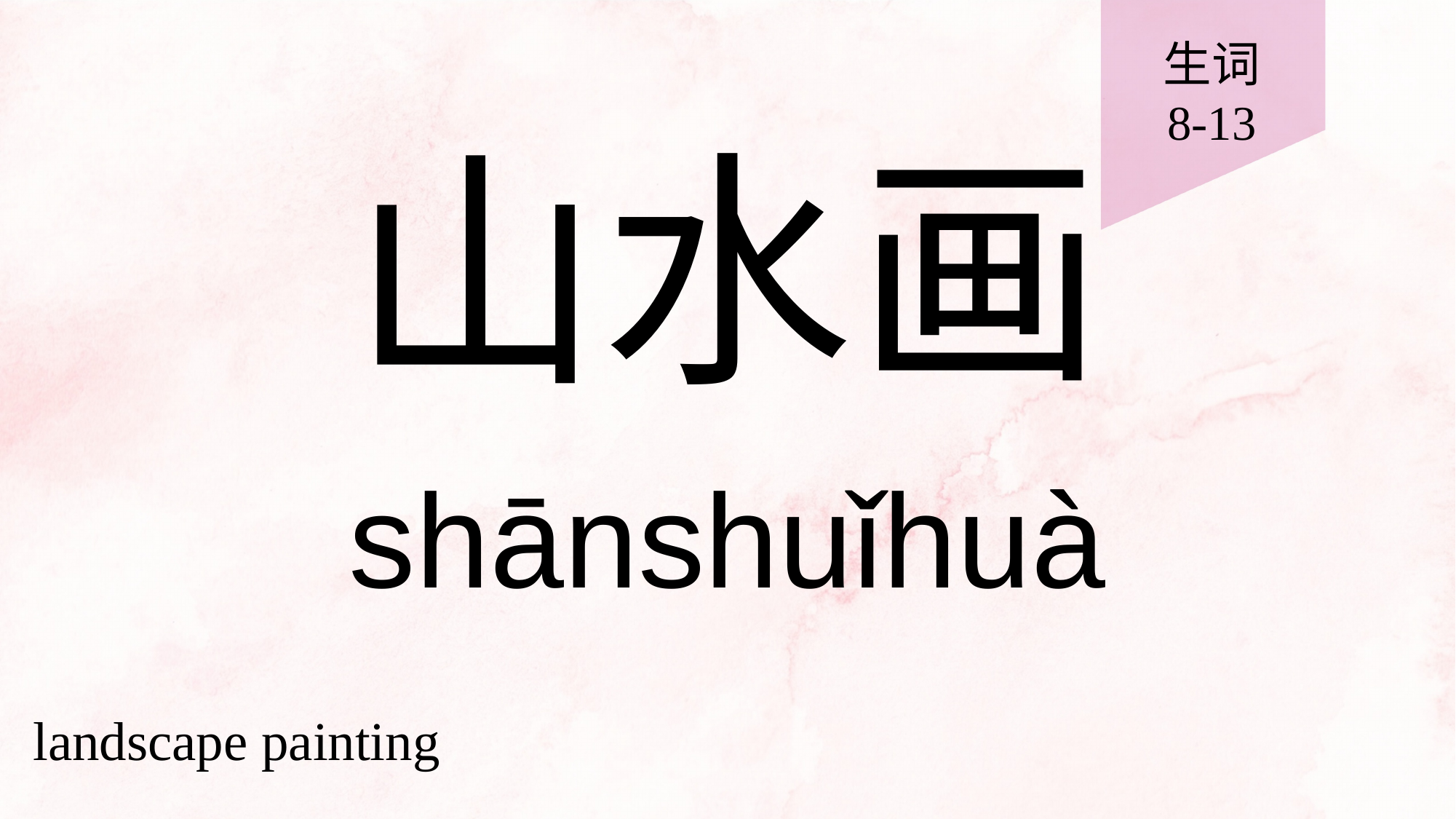

生词
8-13
# 山水画
shānshuǐhuà
landscape painting